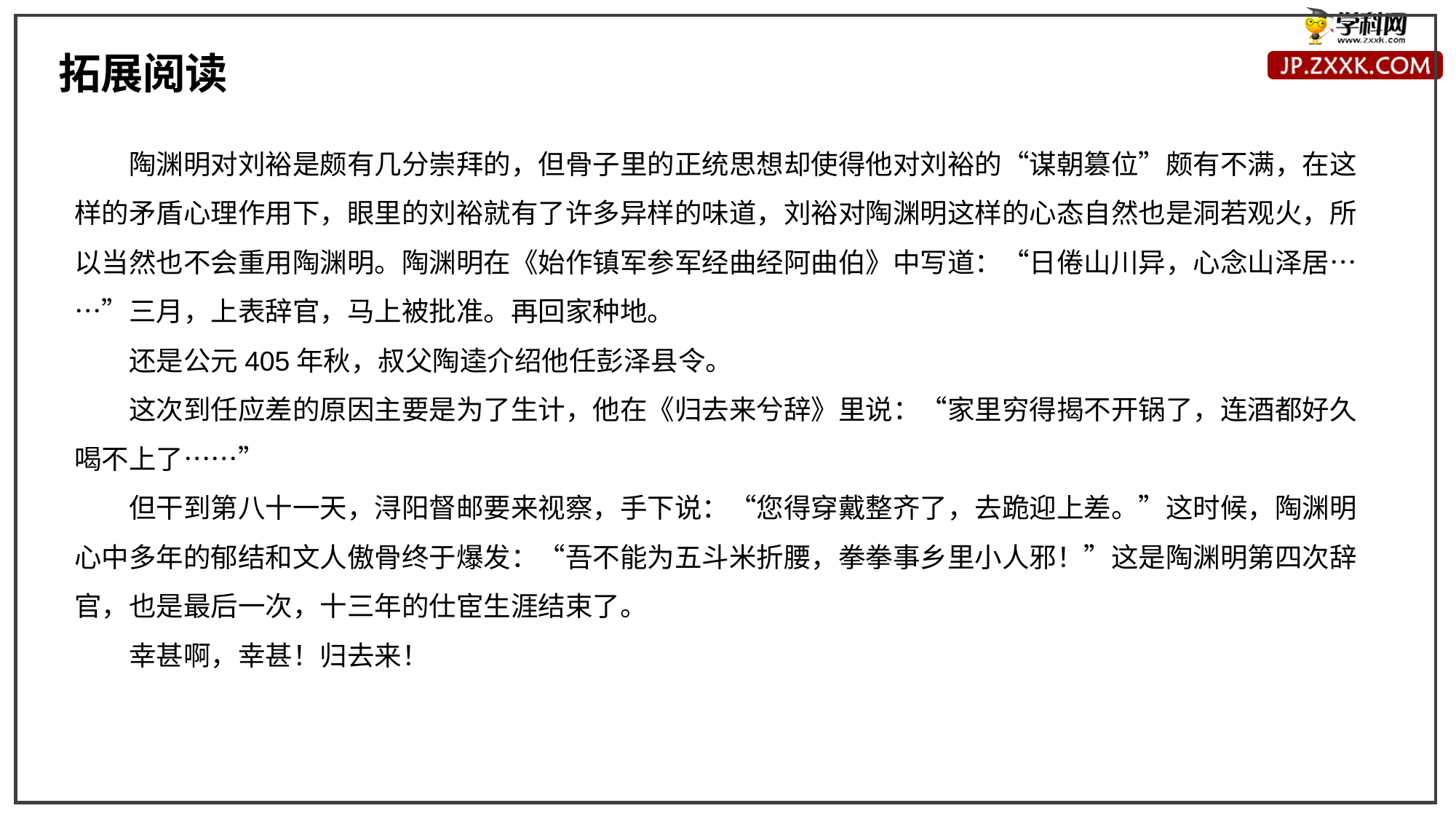

拓展阅读
陶渊明对刘裕是颇有几分崇拜的，但骨子里的正统思想却使得他对刘裕的“谋朝篡位”颇有不满，在这样的矛盾心理作用下，眼里的刘裕就有了许多异样的味道，刘裕对陶渊明这样的心态自然也是洞若观火，所以当然也不会重用陶渊明。陶渊明在《始作镇军参军经曲经阿曲伯》中写道：“日倦山川异，心念山泽居……”三月，上表辞官，马上被批准。再回家种地。
还是公元405年秋，叔父陶逵介绍他任彭泽县令。
这次到任应差的原因主要是为了生计，他在《归去来兮辞》里说：“家里穷得揭不开锅了，连酒都好久喝不上了……”
但干到第八十一天，浔阳督邮要来视察，手下说：“您得穿戴整齐了，去跪迎上差。”这时候，陶渊明心中多年的郁结和文人傲骨终于爆发：“吾不能为五斗米折腰，拳拳事乡里小人邪！”这是陶渊明第四次辞官，也是最后一次，十三年的仕宦生涯结束了。
幸甚啊，幸甚！归去来！